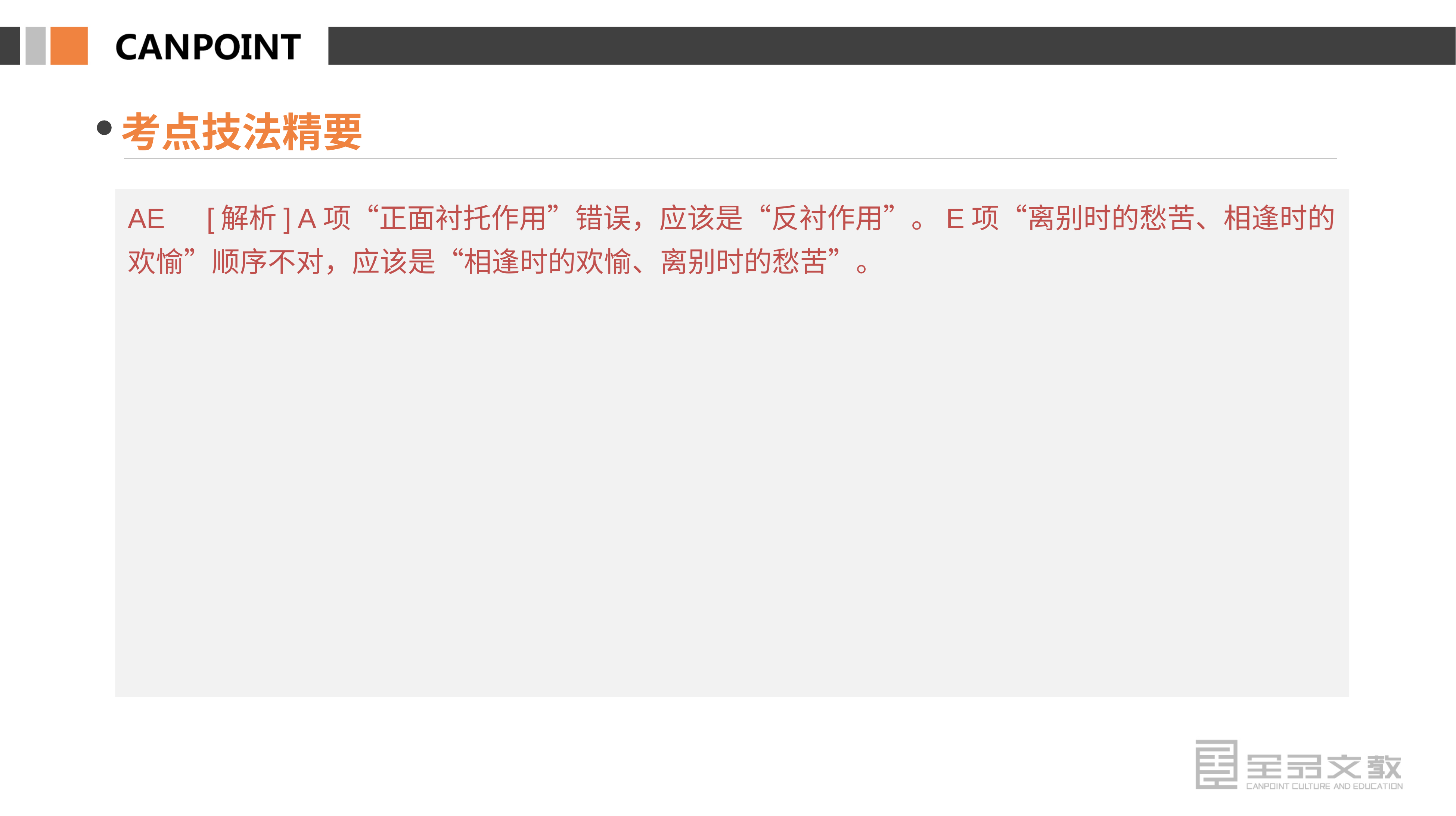

考点技法精要

8. 读懂诗歌。
(1)题目提供的信息：
________________________________________________________________________
(2)翻译诗歌正文：
________________________________________________________________________
(3)读意象、表情词语：
________________________________________________________________________
AE　[解析] A项“正面衬托作用”错误，应该是“反衬作用”。E项“离别时的愁苦、相逢时的欢愉”顺序不对，应该是“相逢时的欢愉、离别时的愁苦”。